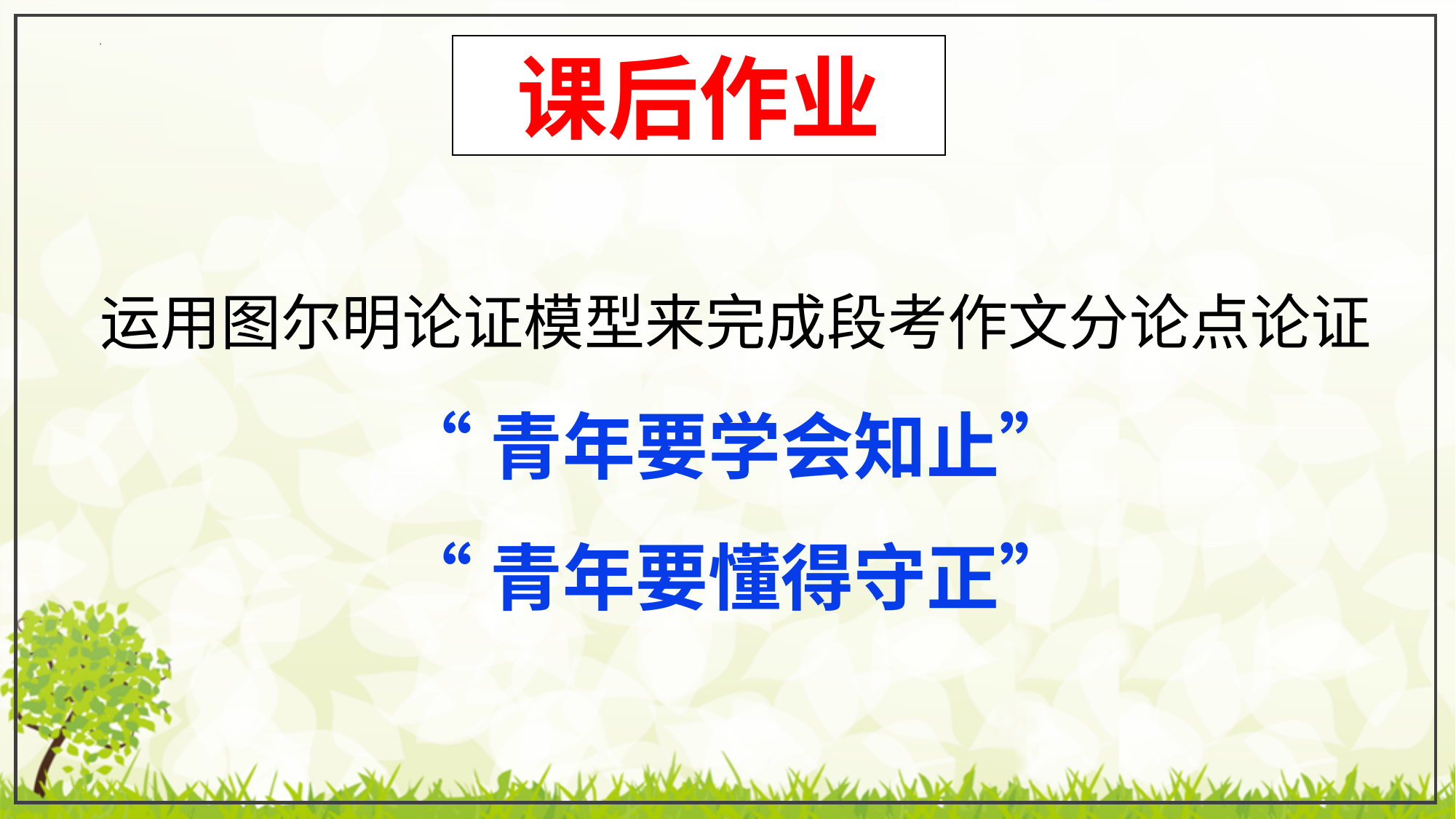

课后作业
运用图尔明论证模型来完成段考作文分论点论证
“青年要学会知止”
“青年要懂得守正”